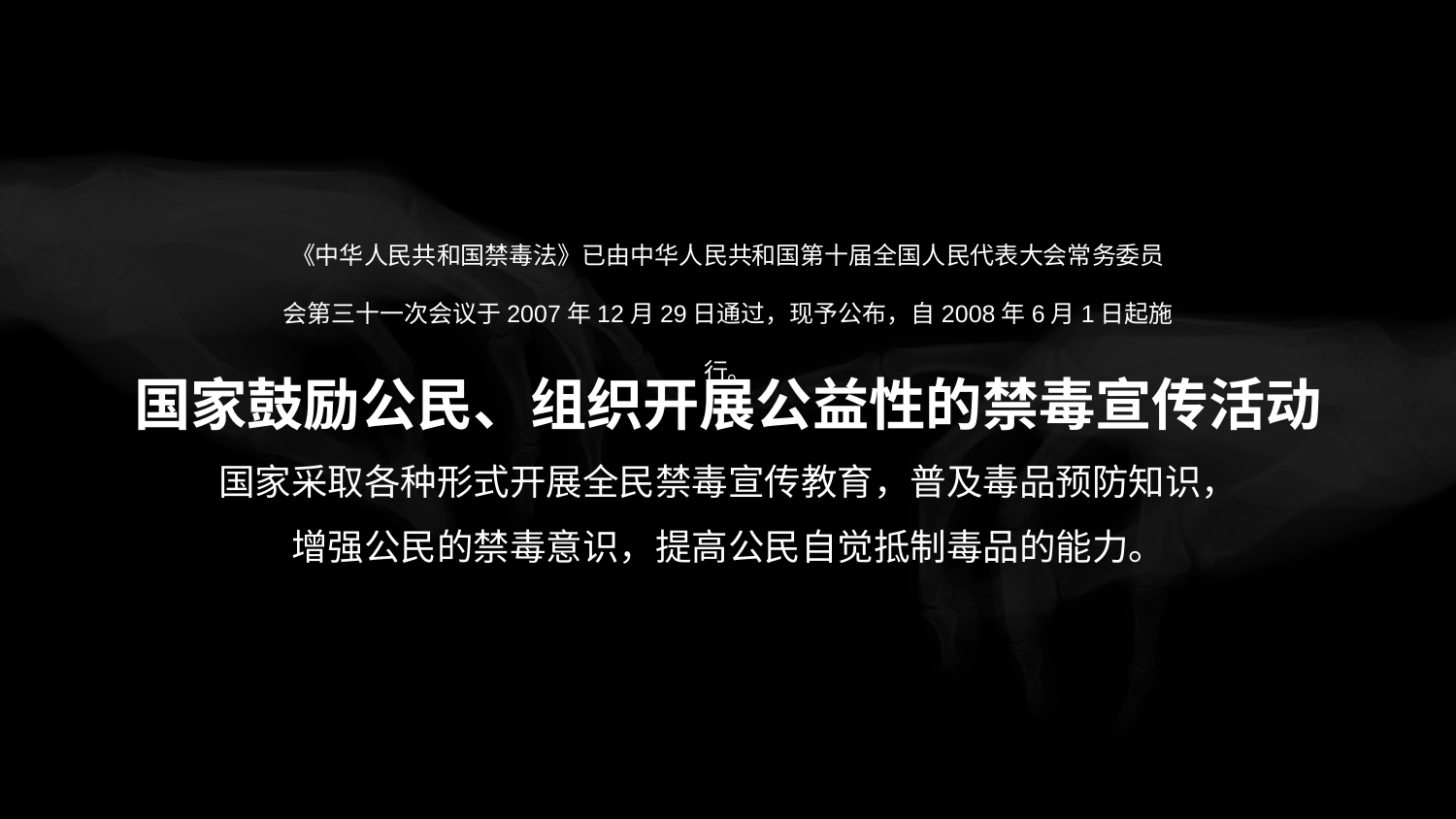

《中华人民共和国禁毒法》已由中华人民共和国第十届全国人民代表大会常务委员
会第三十一次会议于2007年12月29日通过，现予公布，自2008年6月1日起施行。
国家鼓励公民、组织开展公益性的禁毒宣传活动
国家采取各种形式开展全民禁毒宣传教育，普及毒品预防知识，
增强公民的禁毒意识，提高公民自觉抵制毒品的能力。